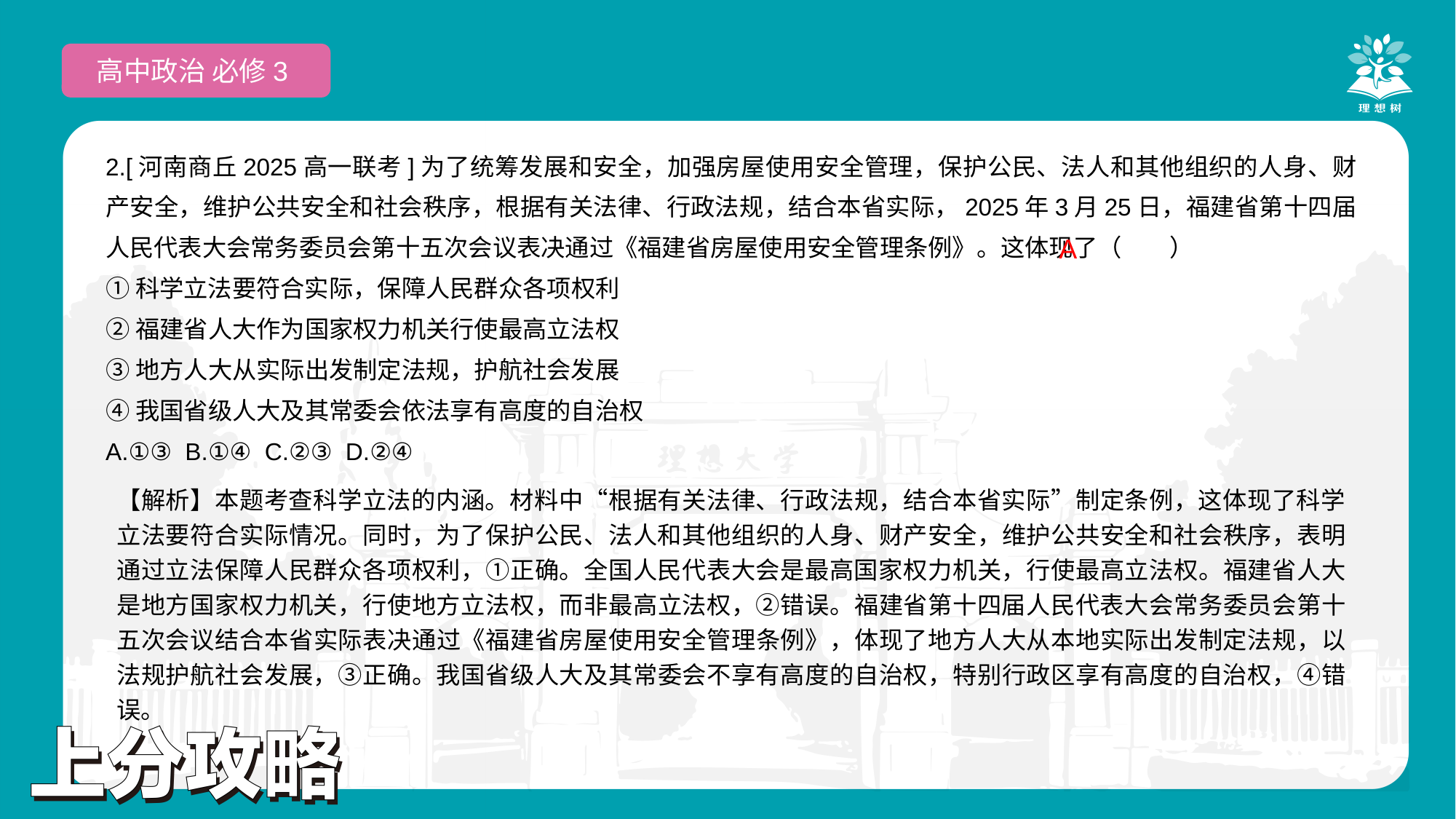

高中政治 必修3
2.[河南商丘2025高一联考]为了统筹发展和安全，加强房屋使用安全管理，保护公民、法人和其他组织的人身、财产安全，维护公共安全和社会秩序，根据有关法律、行政法规，结合本省实际，2025年3月25日，福建省第十四届人民代表大会常务委员会第十五次会议表决通过《福建省房屋使用安全管理条例》。这体现了（　　）
①科学立法要符合实际，保障人民群众各项权利
②福建省人大作为国家权力机关行使最高立法权
③地方人大从实际出发制定法规，护航社会发展
④我国省级人大及其常委会依法享有高度的自治权
A.①③  B.①④  C.②③  D.②④
 A
【解析】本题考查科学立法的内涵。材料中“根据有关法律、行政法规，结合本省实际”制定条例，这体现了科学立法要符合实际情况。同时，为了保护公民、法人和其他组织的人身、财产安全，维护公共安全和社会秩序，表明通过立法保障人民群众各项权利，①正确。全国人民代表大会是最高国家权力机关，行使最高立法权。福建省人大是地方国家权力机关，行使地方立法权，而非最高立法权，②错误。福建省第十四届人民代表大会常务委员会第十五次会议结合本省实际表决通过《福建省房屋使用安全管理条例》，体现了地方人大从本地实际出发制定法规，以法规护航社会发展，③正确。我国省级人大及其常委会不享有高度的自治权，特别行政区享有高度的自治权，④错误。